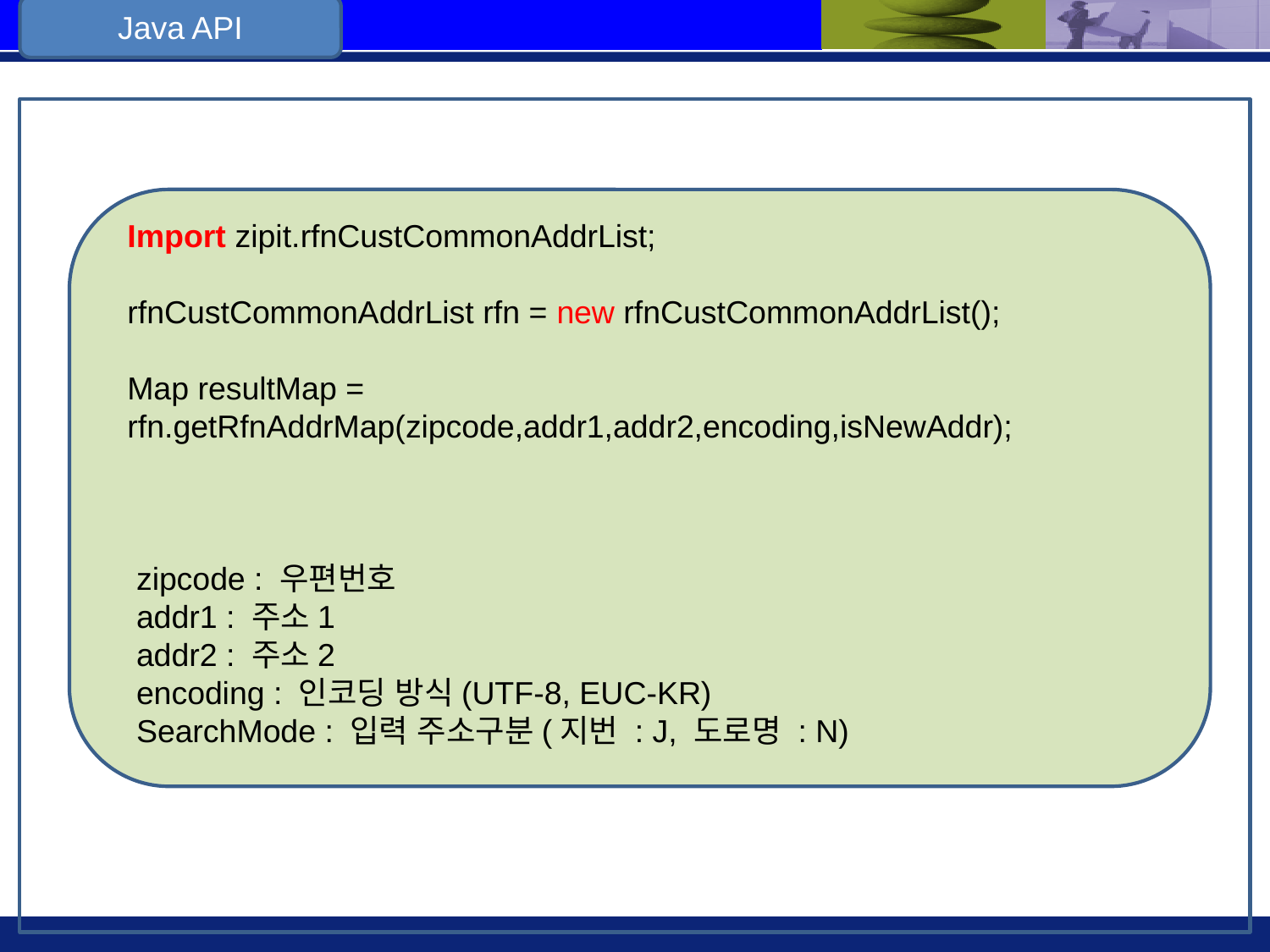

Java API

Import zipit.rfnCustCommonAddrList;

rfnCustCommonAddrList rfn = new rfnCustCommonAddrList();

Map resultMap = rfn.getRfnAddrMap(zipcode,addr1,addr2,encoding,isNewAddr);

 zipcode : 우편번호
 addr1 : 주소1
 addr2 : 주소2
 encoding : 인코딩 방식(UTF-8, EUC-KR)
 SearchMode : 입력 주소구분(지번 : J, 도로명 : N)